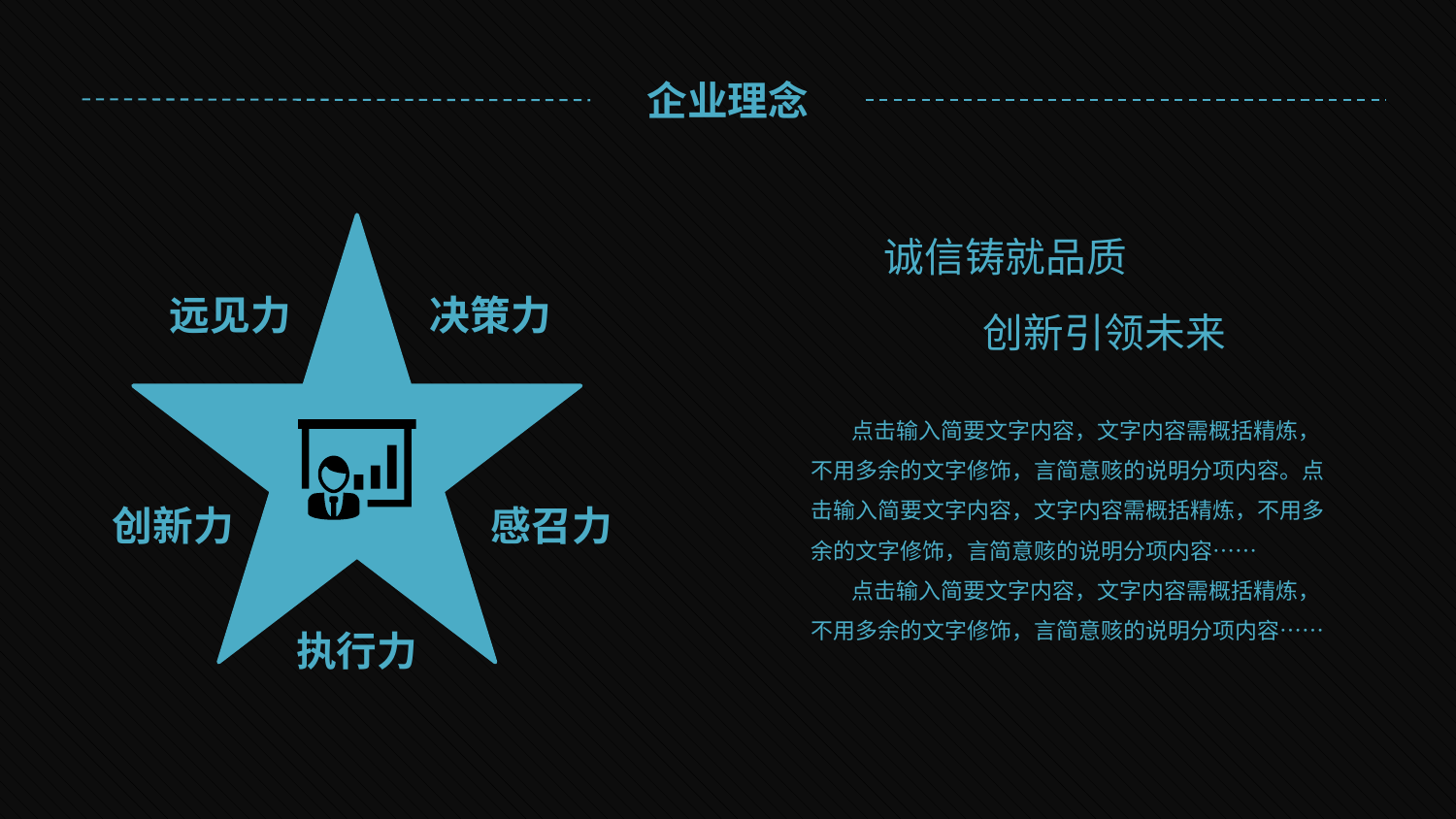

企业理念

诚信铸就品质
远见力
决策力
创新引领未来
       点击输入简要文字内容，文字内容需概括精炼，不用多余的文字修饰，言简意赅的说明分项内容。点击输入简要文字内容，文字内容需概括精炼，不用多余的文字修饰，言简意赅的说明分项内容……
       点击输入简要文字内容，文字内容需概括精炼，不用多余的文字修饰，言简意赅的说明分项内容……

创新力
感召力
执行力